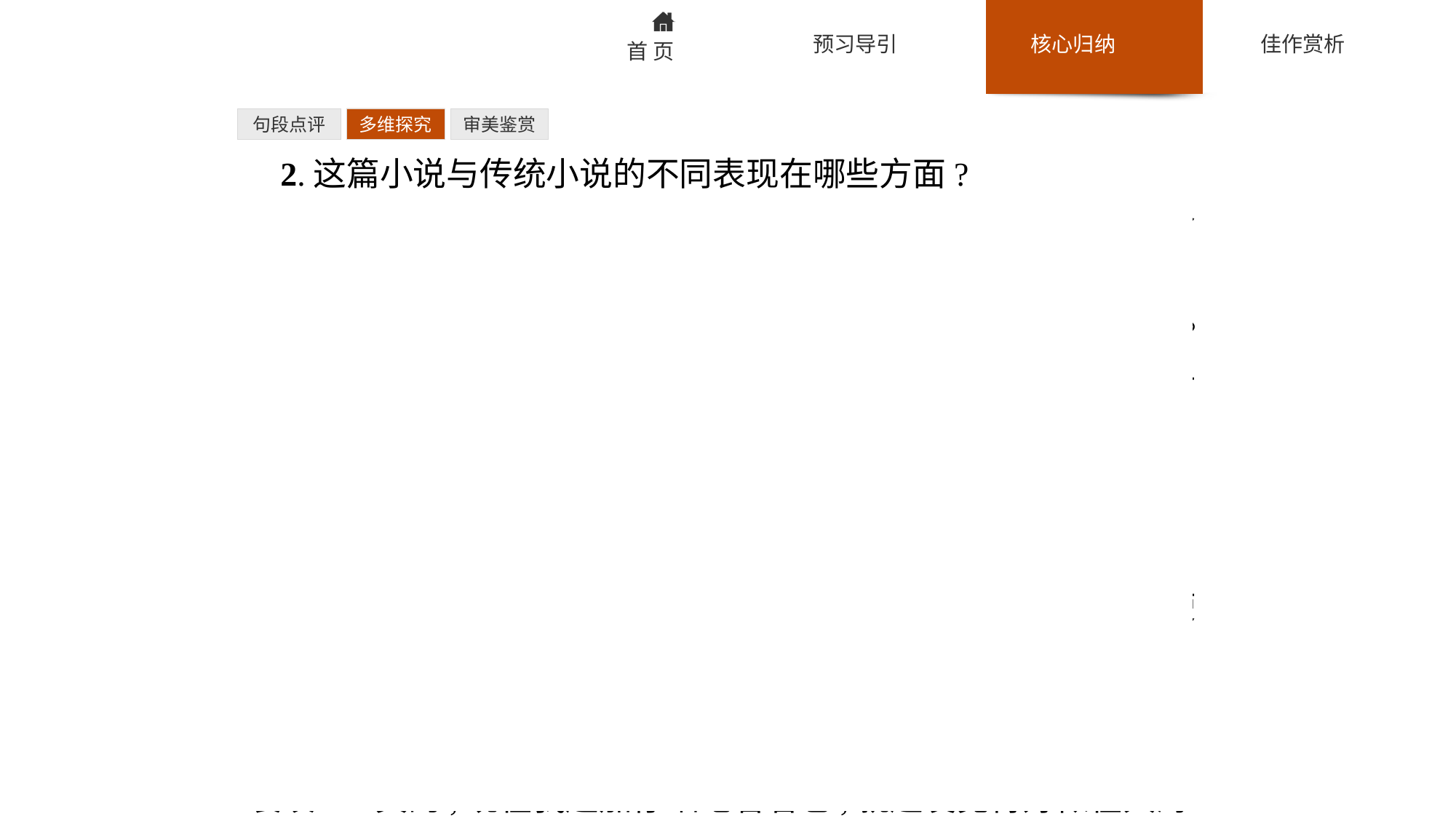

句段点评
多维探究
审美鉴赏
2.这篇小说与传统小说的不同表现在哪些方面?
提示:根据意识流理论创作的小说与传统小说相比,有下列几个方面的不同:
(1)意识流小说不注重情节的塑造,只注重意识中的思维的流动。也就是说,传统小说以情节结构文章,意识流小说以意识的流动组织文章。本文以“我”看到“墙上的斑点”——实际上是只蜗牛——展开意识的流动,写出在人的意识流动中的种种“猜想”:“这个斑点是一只钉子留下的痕迹”“它不像是钉子留下的痕迹”“可是墙上的斑点不是一个小孔。它很可能是什么暗黑色的圆形物体”“我不敢肯定,不过它似乎投下一点淡淡的影子,使我觉得如果我用手指顺着墙壁摸过去,在某一点上会摸着一个起伏的小小的古冢”“一只巨大的旧钉子的钉头,钉进墙里已经有两百年,直到现在”“是只钉子?一片玫瑰花瓣?还是木块上的裂纹?”“真的,现在我越加仔细地看着它,就越发觉得好似在大海中抓住了一块木块”。